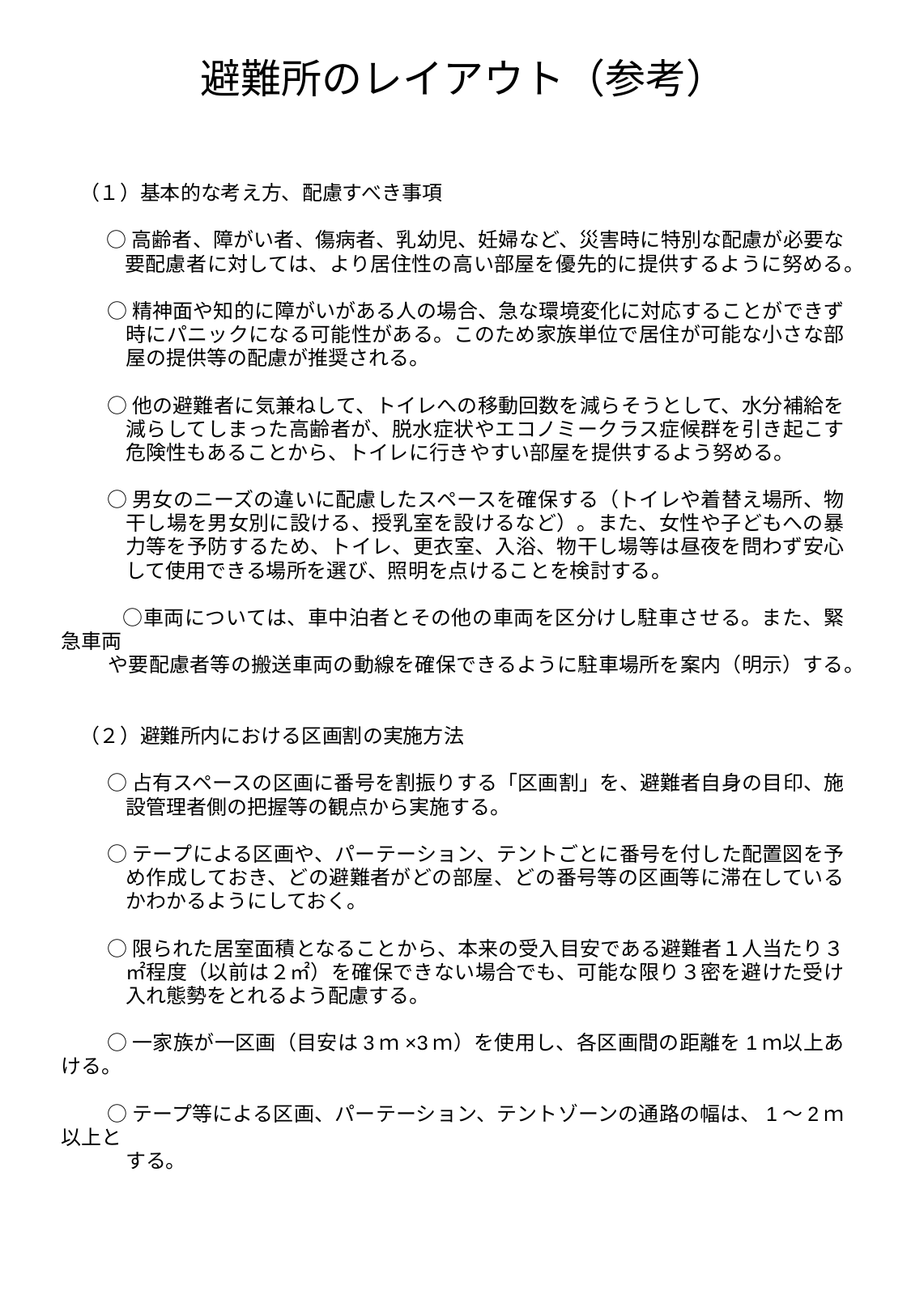

# 避難所のレイアウト（参考）
（１）基本的な考え方、配慮すべき事項

○高齢者、障がい者、傷病者、乳幼児、妊婦など、災害時に特別な配慮が必要な要配慮者に対しては、より居住性の高い部屋を優先的に提供するように努める。

○精神面や知的に障がいがある人の場合、急な環境変化に対応することができず時にパニックになる可能性がある。このため家族単位で居住が可能な小さな部屋の提供等の配慮が推奨される。

○他の避難者に気兼ねして、トイレへの移動回数を減らそうとして、水分補給を減らしてしまった高齢者が、脱水症状やエコノミークラス症候群を引き起こす危険性もあることから、トイレに行きやすい部屋を提供するよう努める。

○男女のニーズの違いに配慮したスペースを確保する（トイレや着替え場所、物干し場を男女別に設ける、授乳室を設けるなど）。また、女性や子どもへの暴力等を予防するため、トイレ、更衣室、入浴、物干し場等は昼夜を問わず安心して使用できる場所を選び、照明を点けることを検討する。

　　　○車両については、車中泊者とその他の車両を区分けし駐車させる。また、緊急車両
         や要配慮者等の搬送車両の動線を確保できるように駐車場所を案内（明示）する。

（２）避難所内における区画割の実施方法

○占有スペースの区画に番号を割振りする「区画割」を、避難者自身の目印、施設管理者側の把握等の観点から実施する。

○テープによる区画や、パーテーション、テントごとに番号を付した配置図を予め作成しておき、どの避難者がどの部屋、どの番号等の区画等に滞在しているかわかるようにしておく。

○限られた居室面積となることから、本来の受入目安である避難者１人当たり３㎡程度（以前は２㎡）を確保できない場合でも、可能な限り３密を避けた受け入れ態勢をとれるよう配慮する。

○一家族が一区画（目安は3ｍ×3ｍ）を使用し、各区画間の距離を1ｍ以上あける。

○テープ等による区画、パーテーション、テントゾーンの通路の幅は、1～2ｍ以上と
   する。